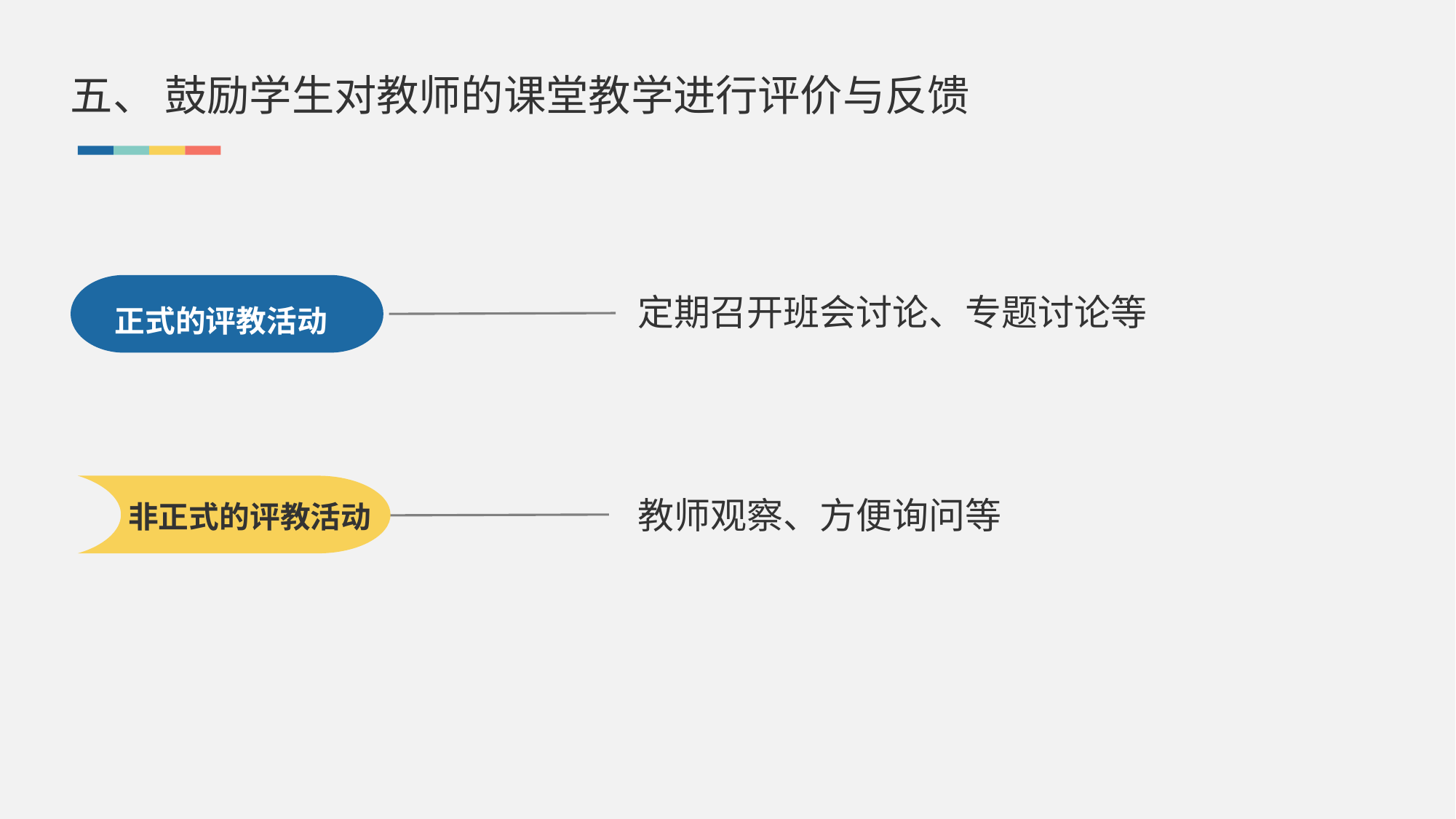

五、 鼓励学生对教师的课堂教学进行评价与反馈

定期召开班会讨论、专题讨论等
正式的评教活动

非正式的评教活动
教师观察、方便询问等